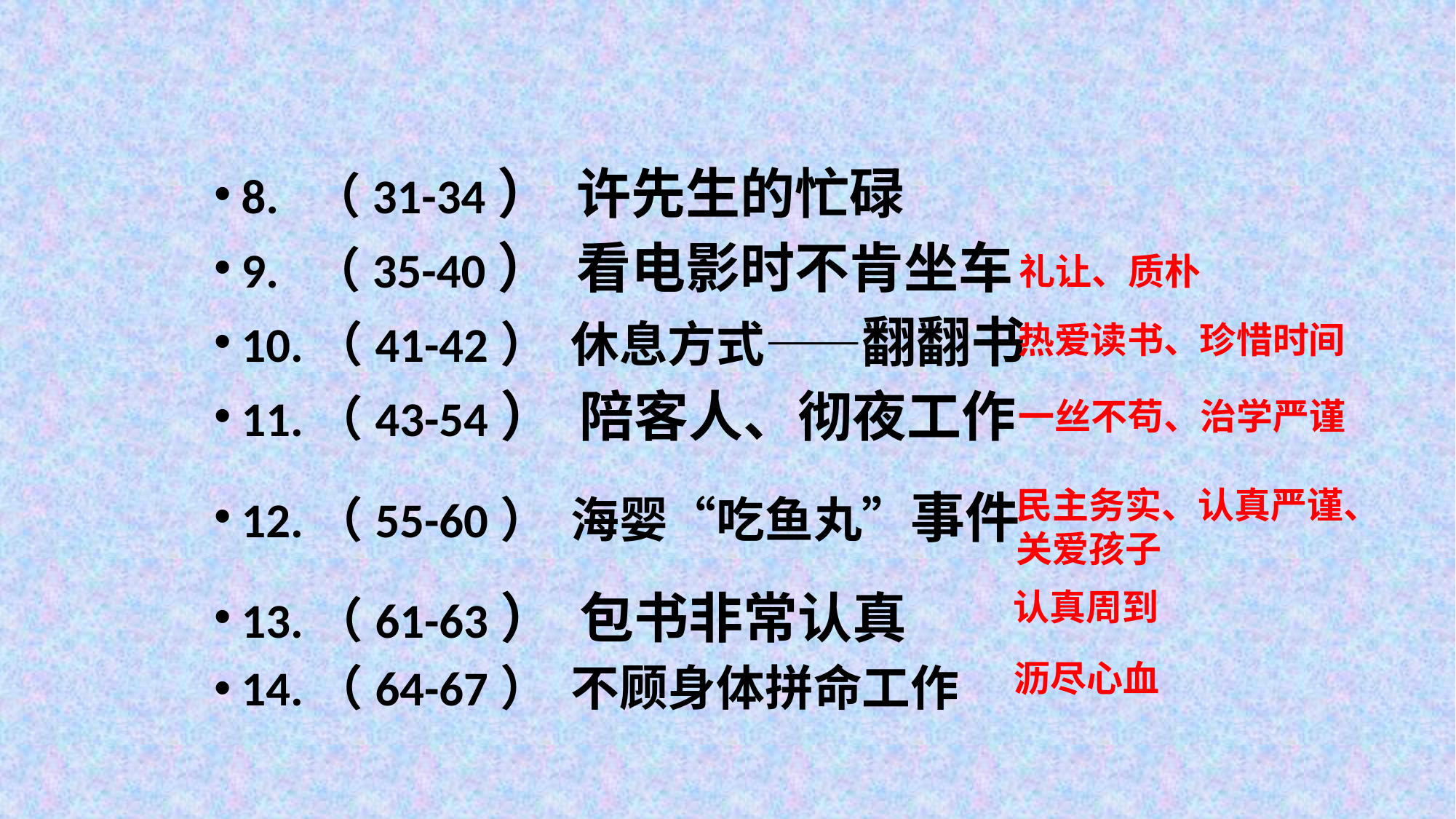

8.  （31-34）  许先生的忙碌
9.  （35-40）  看电影时不肯坐车
10.（41-42）  休息方式——翻翻书
11.（43-54）  陪客人、彻夜工作
12.（55-60）  海婴“吃鱼丸”事件
13.（61-63）  包书非常认真
14.（64-67）  不顾身体拼命工作

礼让、质朴
热爱读书、珍惜时间
一丝不苟、治学严谨
民主务实、认真严谨、关爱孩子
认真周到
沥尽心血